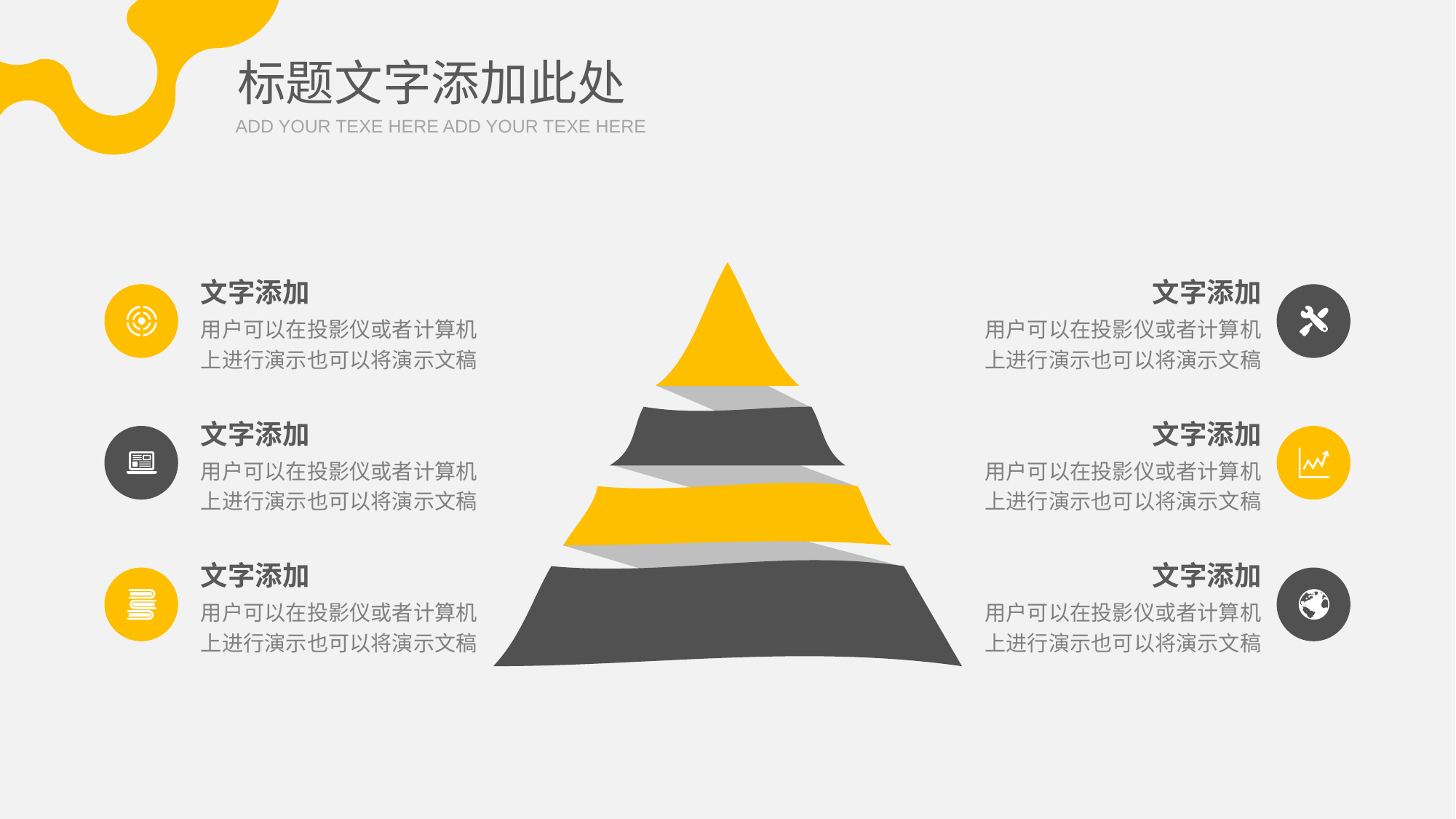

标题文字添加此处
ADD YOUR TEXE HERE ADD YOUR TEXE HERE

文字添加
用户可以在投影仪或者计算机上进行演示也可以将演示文稿
文字添加
用户可以在投影仪或者计算机上进行演示也可以将演示文稿

文字添加
用户可以在投影仪或者计算机上进行演示也可以将演示文稿
文字添加
用户可以在投影仪或者计算机上进行演示也可以将演示文稿

文字添加
用户可以在投影仪或者计算机上进行演示也可以将演示文稿
文字添加
用户可以在投影仪或者计算机上进行演示也可以将演示文稿